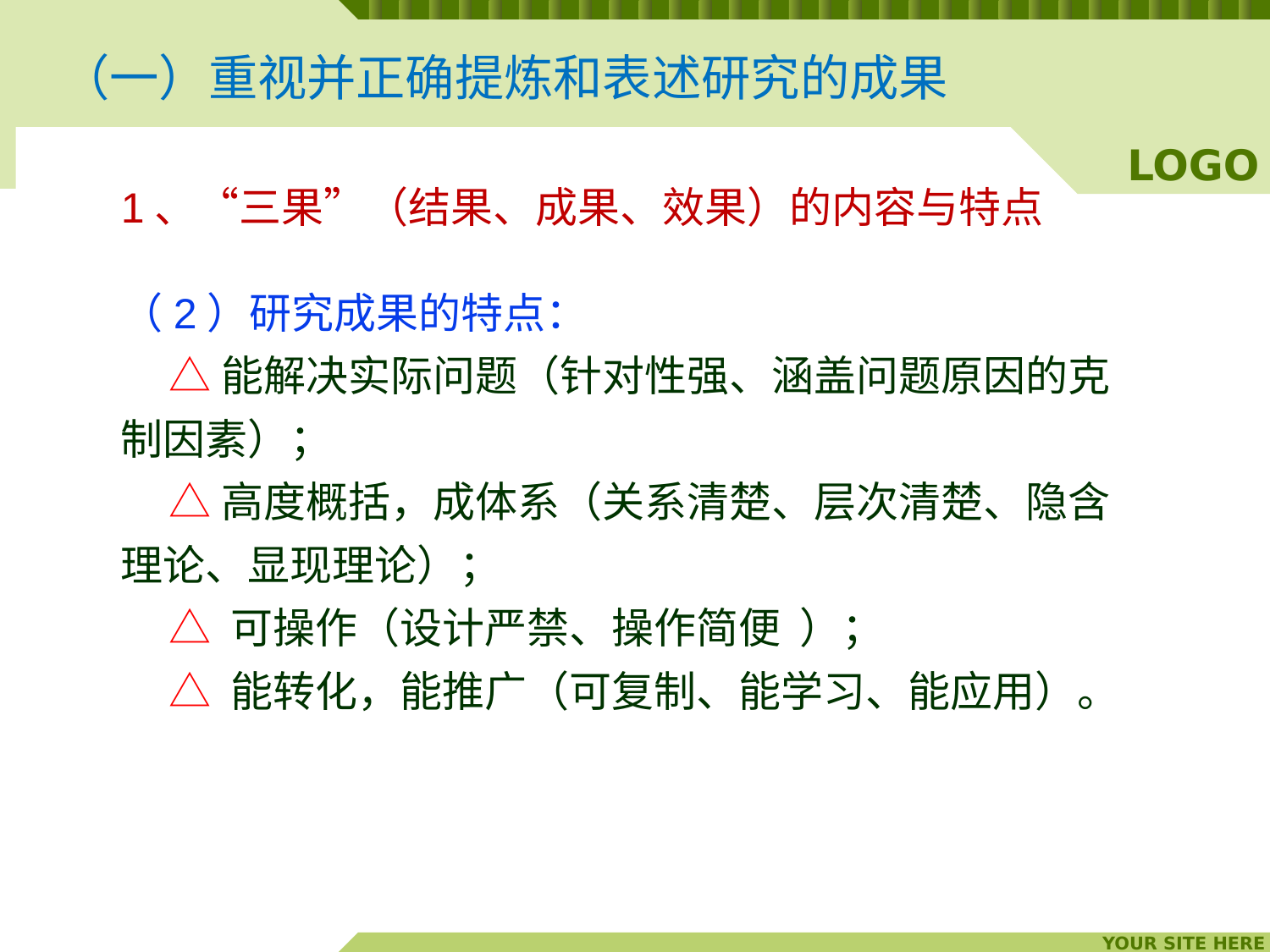

# （一）重视并正确提炼和表述研究的成果

1、“三果”（结果、成果、效果）的内容与特点

（2）研究成果的特点：
     △能解决实际问题（针对性强、涵盖问题原因的克
制因素）；
     △高度概括，成体系（关系清楚、层次清楚、隐含
理论、显现理论）；
     △ 可操作（设计严禁、操作简便  ）；
     △ 能转化，能推广（可复制、能学习、能应用）。